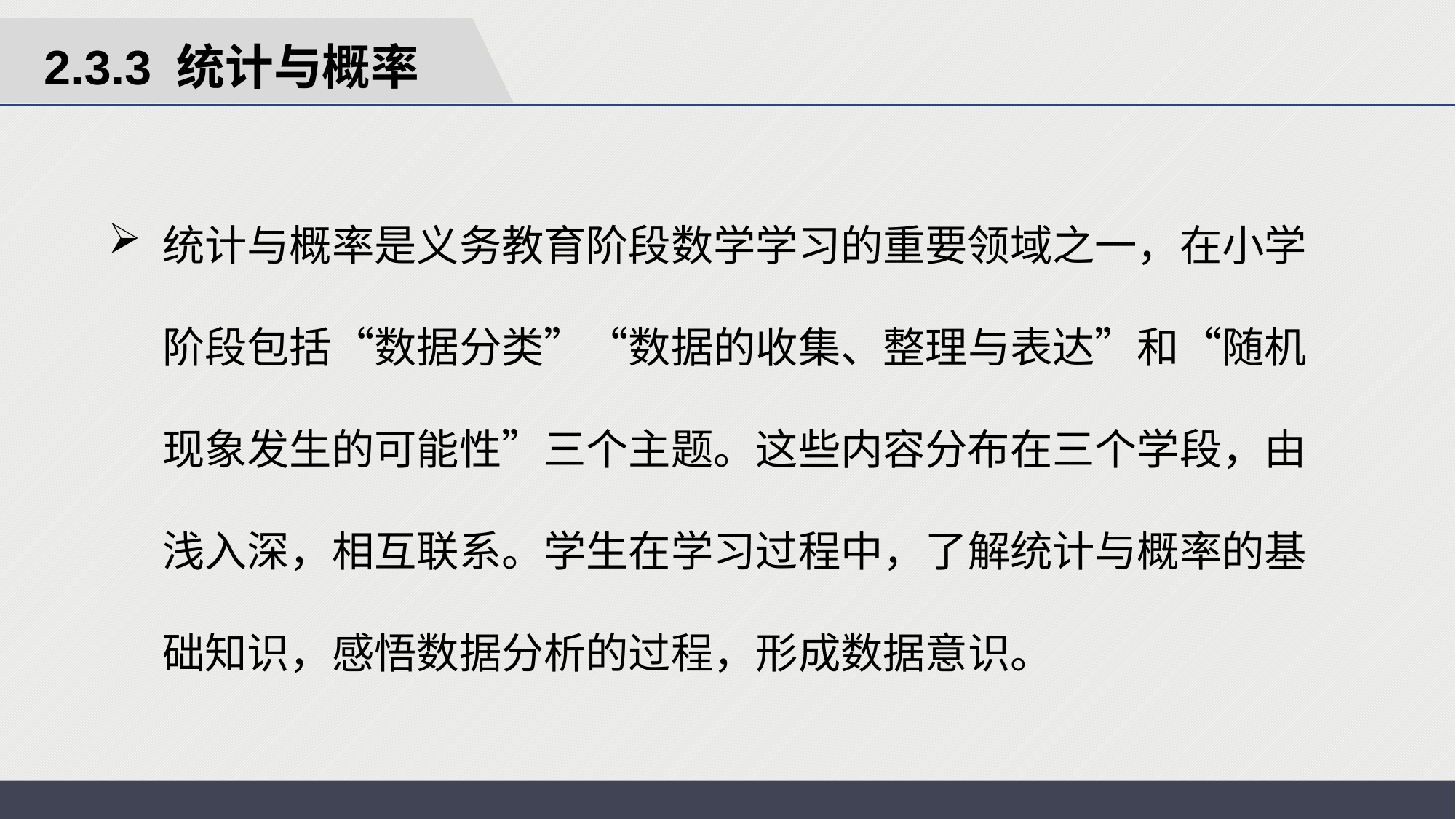

2.3.3 统计与概率
统计与概率是义务教育阶段数学学习的重要领域之一，在小学阶段包括“数据分类”“数据的收集、整理与表达”和“随机现象发生的可能性”三个主题。这些内容分布在三个学段，由浅入深，相互联系。学生在学习过程中，了解统计与概率的基础知识，感悟数据分析的过程，形成数据意识。